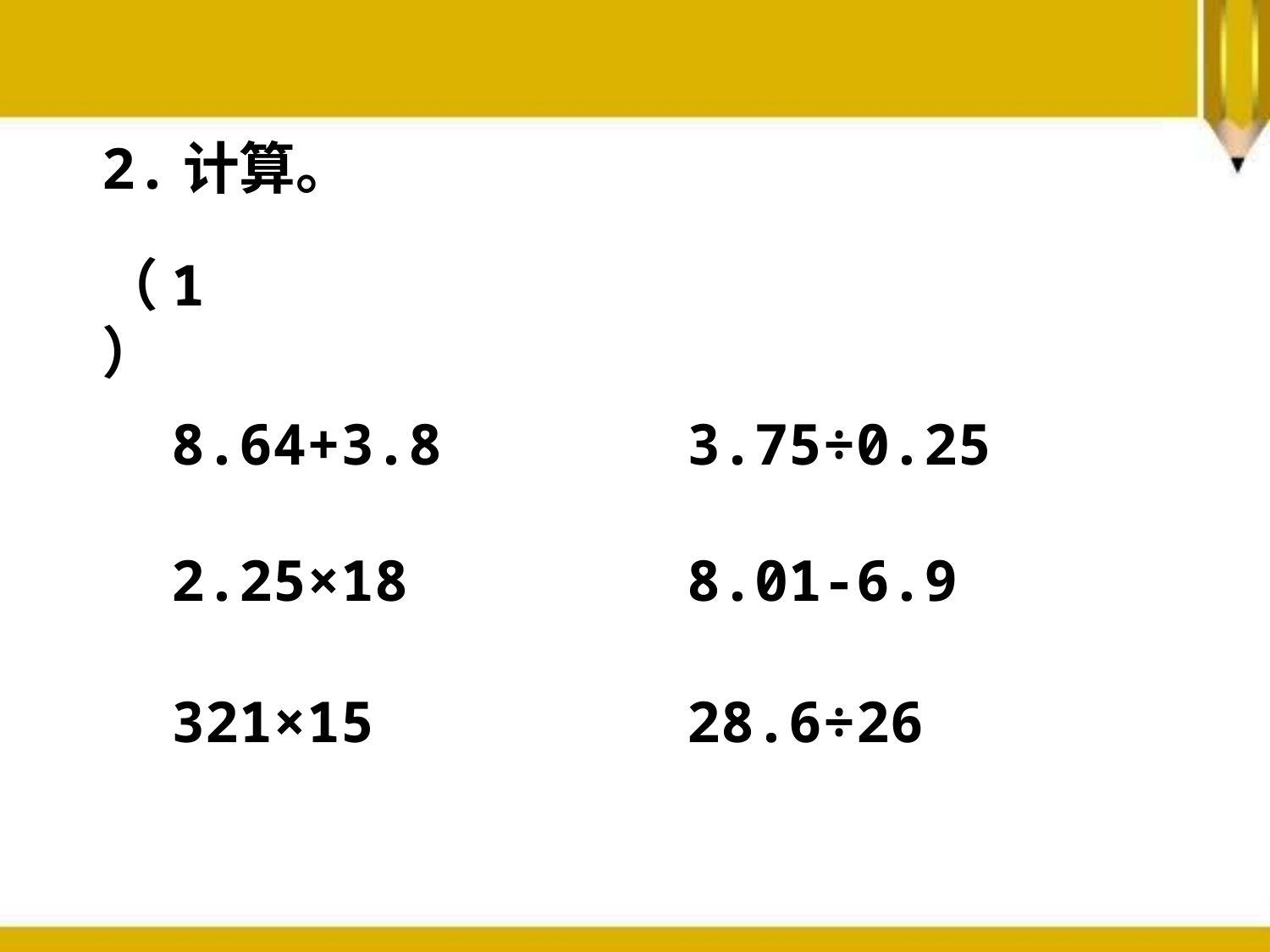

2.计算。
（1）
8.64+3.8
3.75÷0.25
2.25×18
8.01-6.9
321×15
28.6÷26